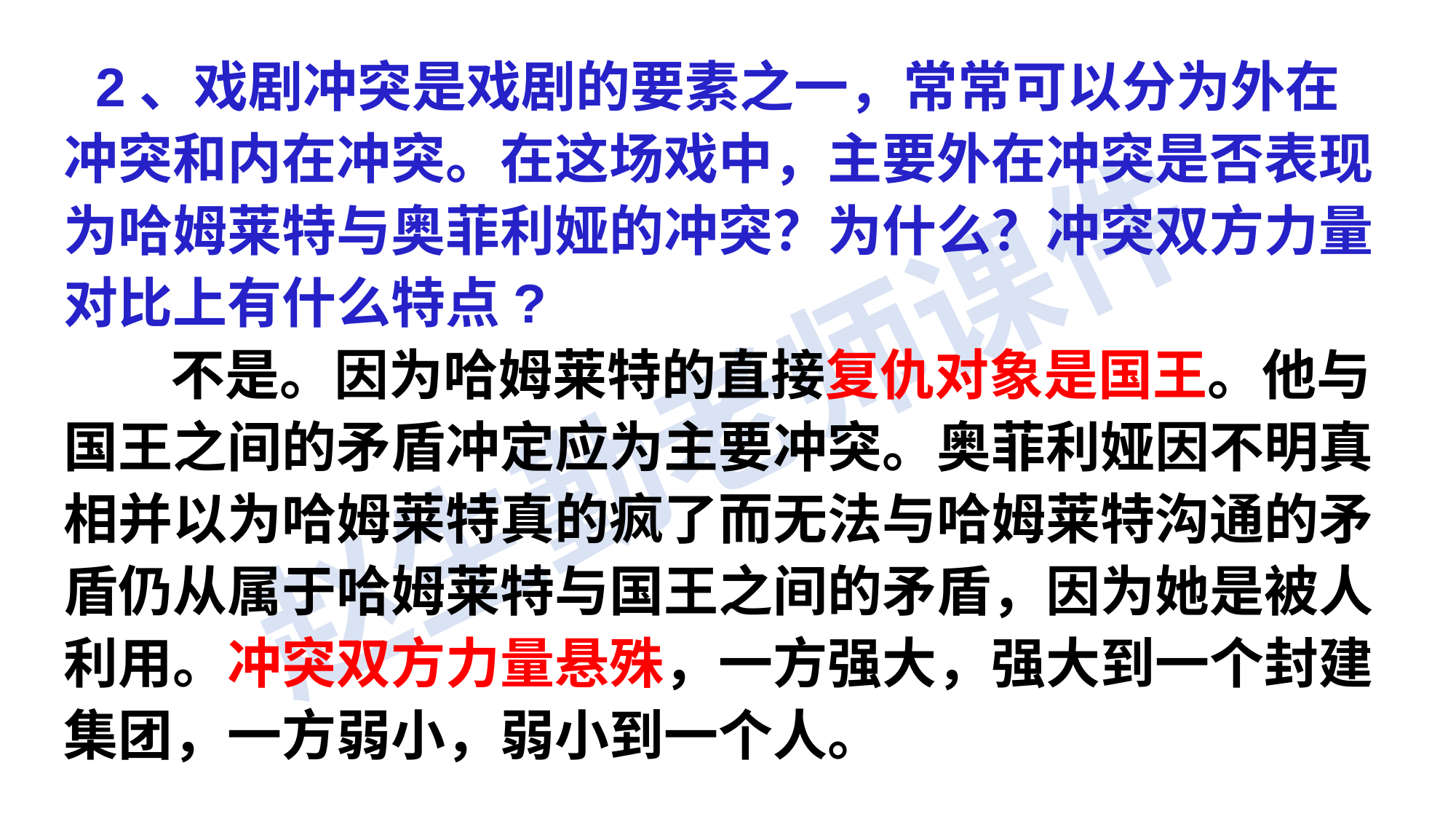

2、戏剧冲突是戏剧的要素之一，常常可以分为外在冲突和内在冲突。在这场戏中，主要外在冲突是否表现为哈姆莱特与奥菲利娅的冲突？为什么？冲突双方力量对比上有什么特点?
     不是。因为哈姆莱特的直接复仇对象是国王。他与国王之间的矛盾冲定应为主要冲突。奥菲利娅因不明真相并以为哈姆莱特真的疯了而无法与哈姆莱特沟通的矛盾仍从属于哈姆莱特与国王之间的矛盾，因为她是被人利用。冲突双方力量悬殊，一方强大，强大到一个封建集团，一方弱小，弱小到一个人。